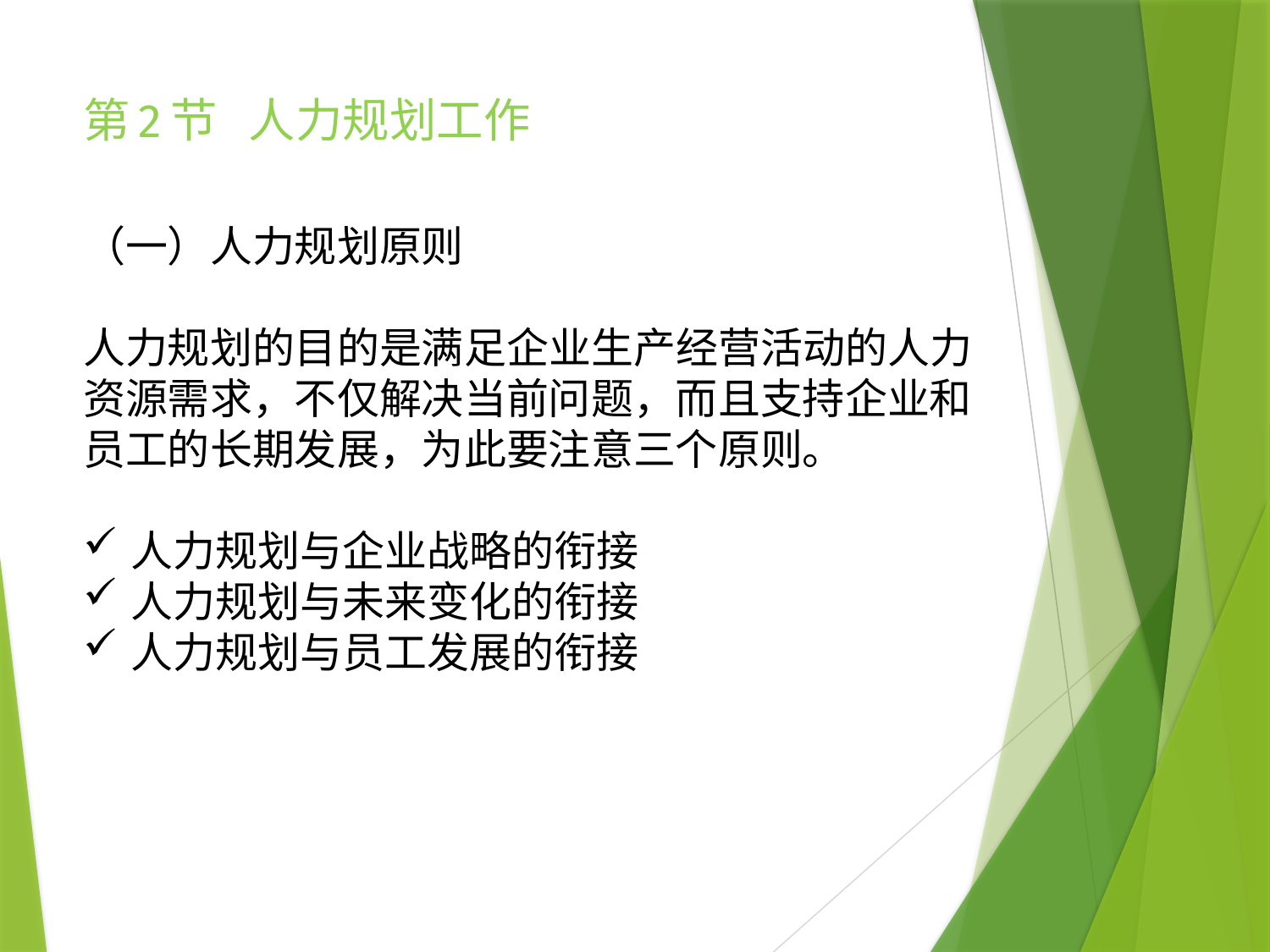

# 第2节   人力规划工作
（一）人力规划原则

人力规划的目的是满足企业生产经营活动的人力资源需求，不仅解决当前问题，而且支持企业和员工的长期发展，为此要注意三个原则。

人力规划与企业战略的衔接
人力规划与未来变化的衔接
人力规划与员工发展的衔接